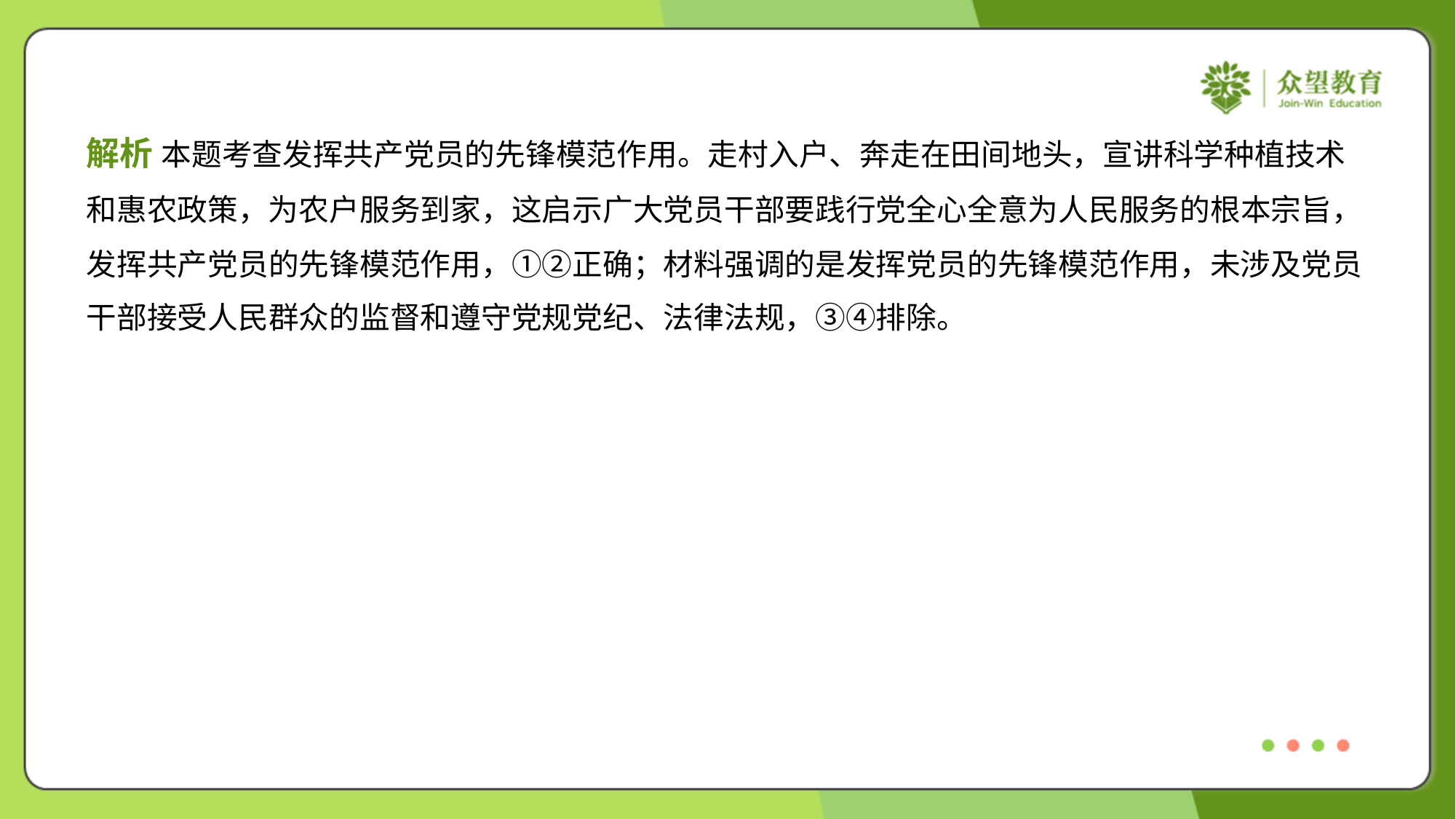

解析 本题考查发挥共产党员的先锋模范作用。走村入户、奔走在田间地头，宣讲科学种植技术
和惠农政策，为农户服务到家，这启示广大党员干部要践行党全心全意为人民服务的根本宗旨，
发挥共产党员的先锋模范作用，①②正确；材料强调的是发挥党员的先锋模范作用，未涉及党员
干部接受人民群众的监督和遵守党规党纪、法律法规，③④排除。